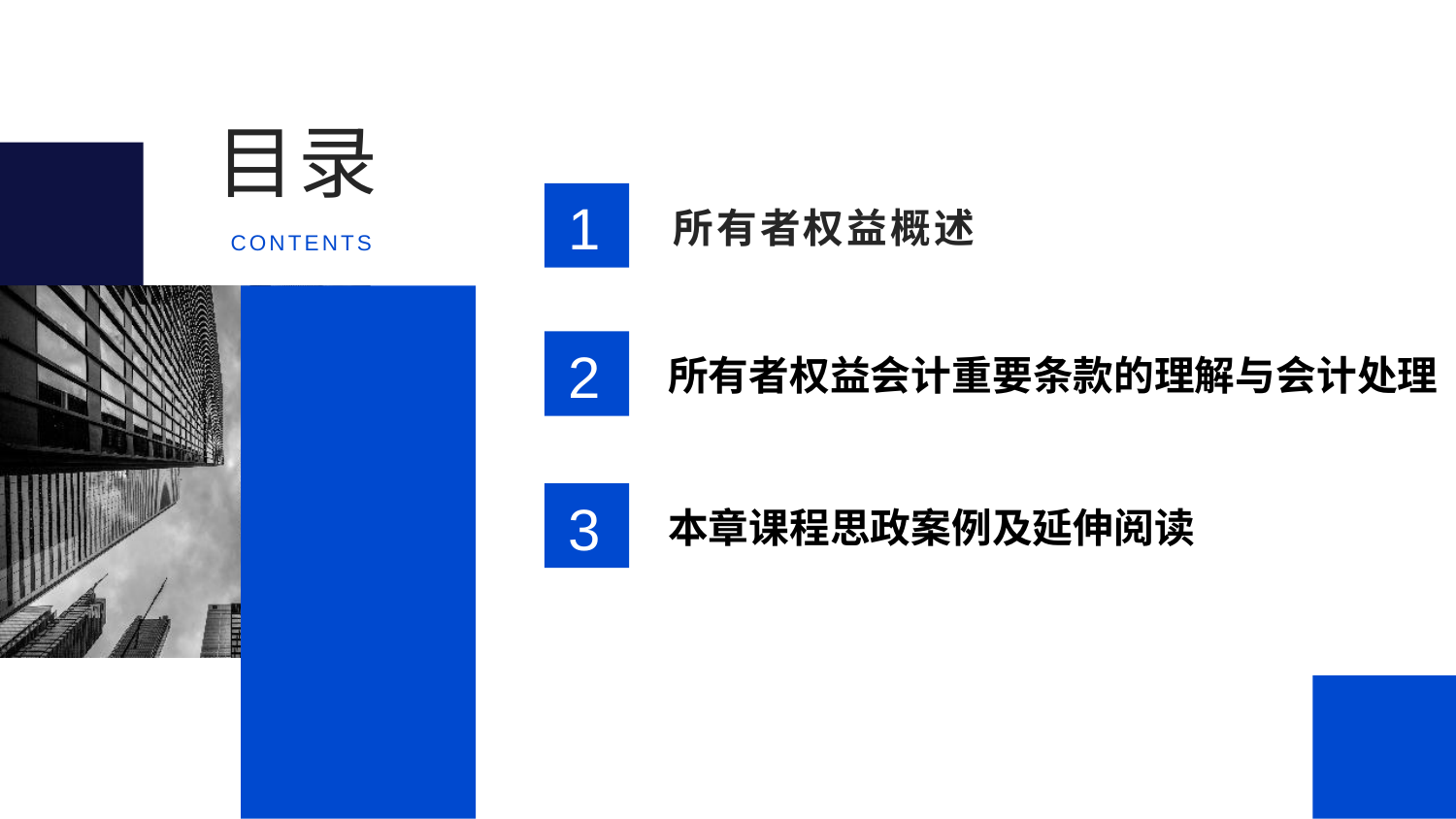

目录

1
所有者权益概述
CONTENTS

2
所有者权益会计重要条款的理解与会计处理

3
本章课程思政案例及延伸阅读